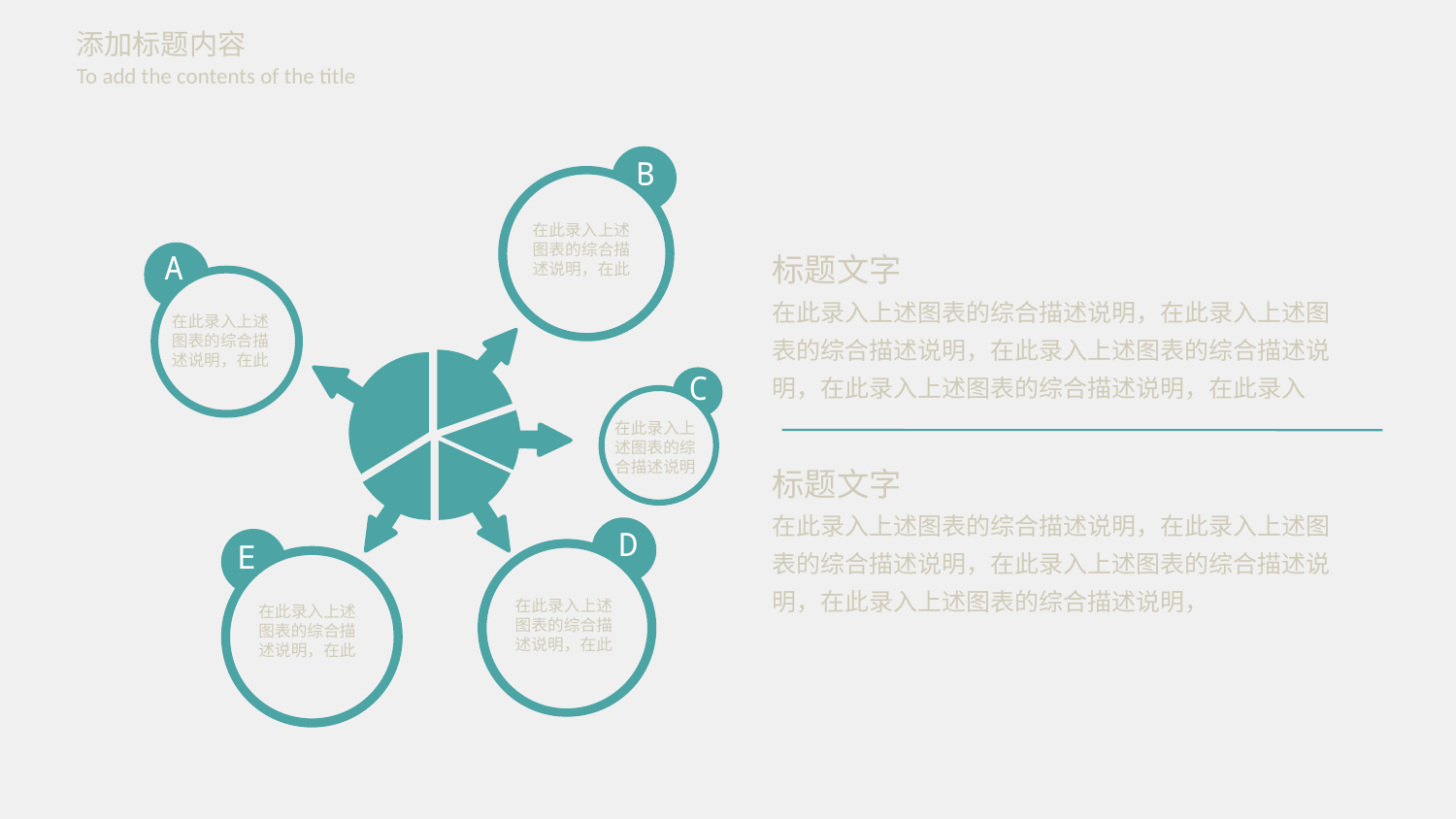

添加标题内容
To add the contents of the title

B

在此录入上述图表的综合描述说明，在此
标题文字
在此录入上述图表的综合描述说明，在此录入上述图表的综合描述说明，在此录入上述图表的综合描述说明，在此录入上述图表的综合描述说明，在此录入

标题文字
在此录入上述图表的综合描述说明，在此录入上述图表的综合描述说明，在此录入上述图表的综合描述说明，在此录入上述图表的综合描述说明，
A

在此录入上述图表的综合描述说明，在此

C

在此录入上述图表的综合描述说明

D

在此录入上述图表的综合描述说明，在此

E

在此录入上述图表的综合描述说明，在此